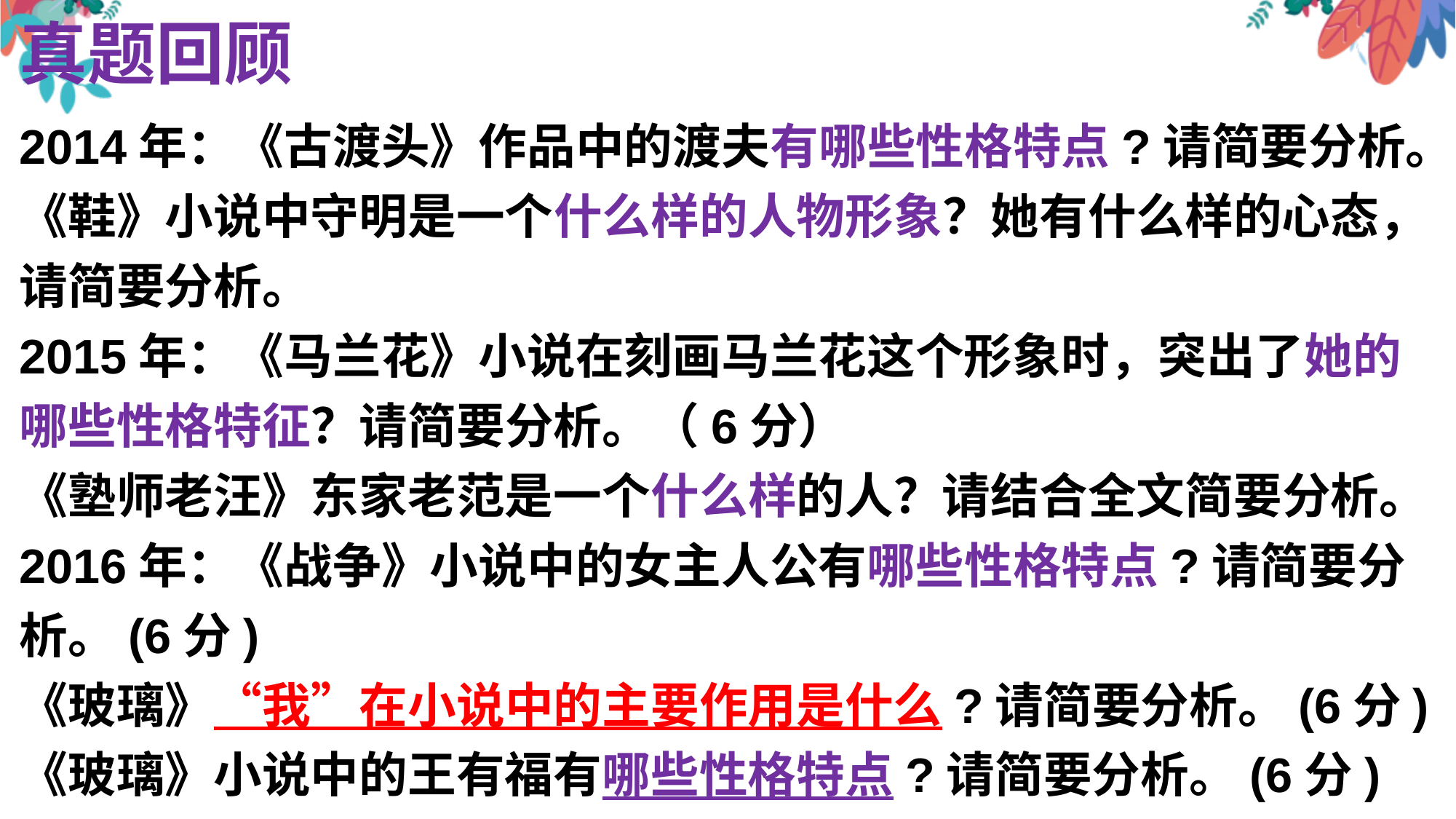

真题回顾
2014年：《古渡头》作品中的渡夫有哪些性格特点?请简要分析。
《鞋》小说中守明是一个什么样的人物形象？她有什么样的心态，请简要分析。
2015年：《马兰花》小说在刻画马兰花这个形象时，突出了她的哪些性格特征？请简要分析。（6分）
《塾师老汪》东家老范是一个什么样的人？请结合全文简要分析。
2016年：《战争》小说中的女主人公有哪些性格特点?请简要分析。(6分)
《玻璃》“我”在小说中的主要作用是什么?请简要分析。(6分)
《玻璃》小说中的王有福有哪些性格特点?请简要分析。(6分)